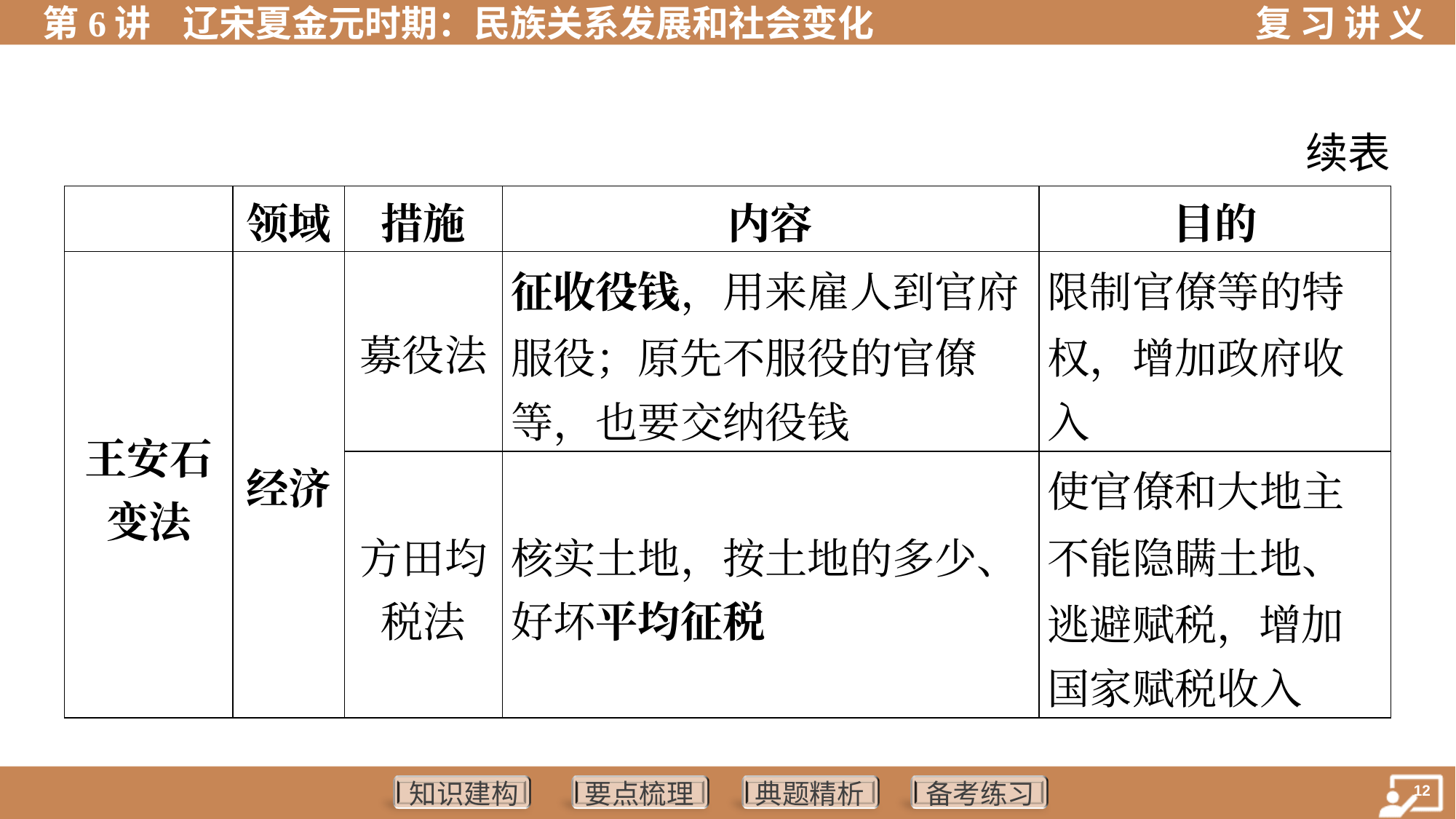

续表
|  | 领域 | 措施 | 内容 | 目的 |  |
| --- | --- | --- | --- | --- | --- |
| 王安石 变法 | 经济 | 募役法 | 征收役钱，用来雇人到官府 服役；原先不服役的官僚 等，也要交纳役钱 | 限制官僚等的特 权，增加政府收 入 |  |
|  |  | 方田均 税法 | 核实土地，按土地的多少、 好坏平均征税 | 使官僚和大地主 不能隐瞒土地、 逃避赋税，增加 国家赋税收入 |  |